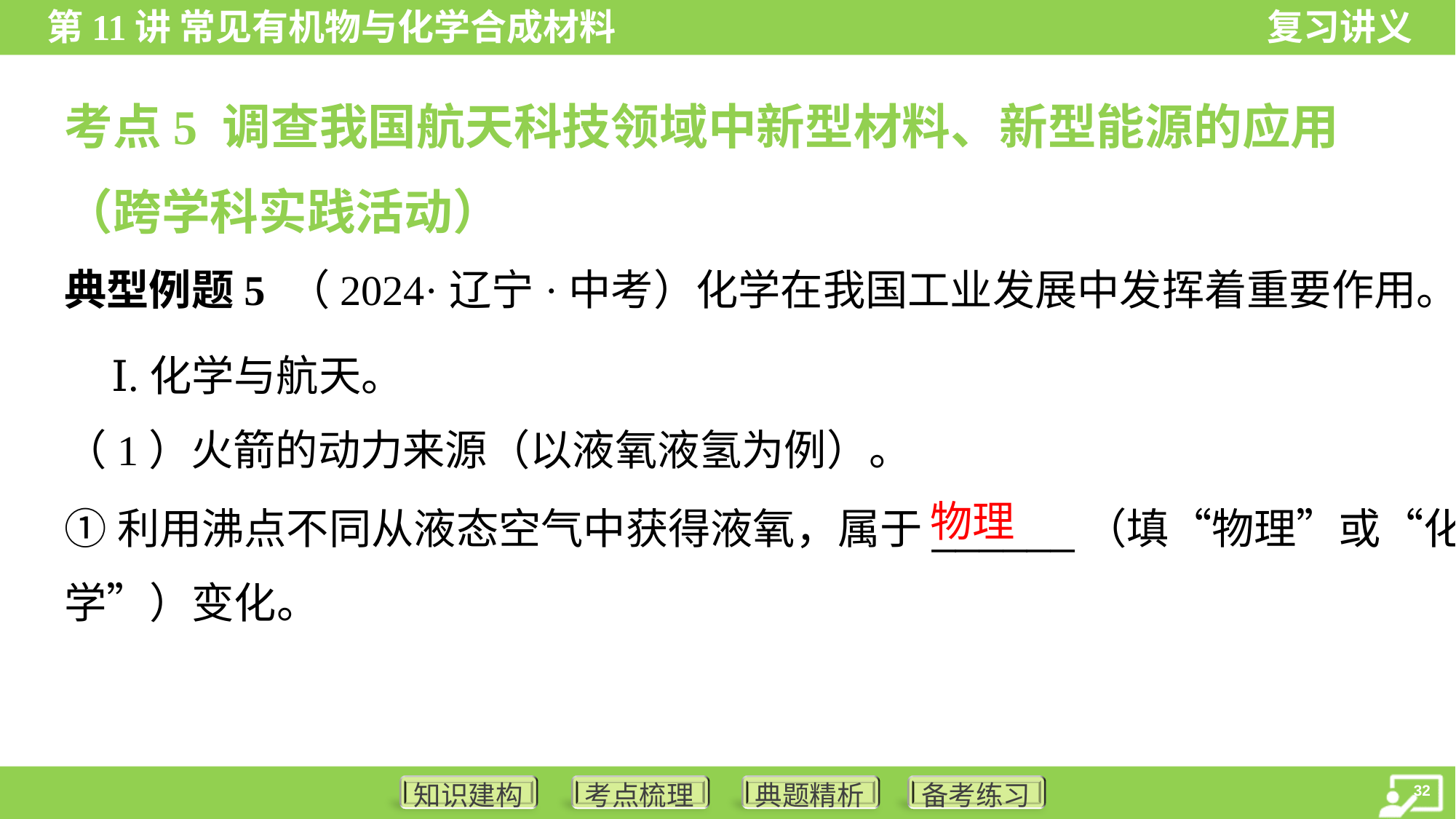

考点5 调查我国航天科技领域中新型材料、新型能源的应用
（跨学科实践活动）
典型例题5 （2024·辽宁·中考）化学在我国工业发展中发挥着重要作用。
    Ⅰ.化学与航天。
（1）火箭的动力来源（以液氧液氢为例）。
物理
①利用沸点不同从液态空气中获得液氧，属于______（填“物理”或“化
学”）变化。